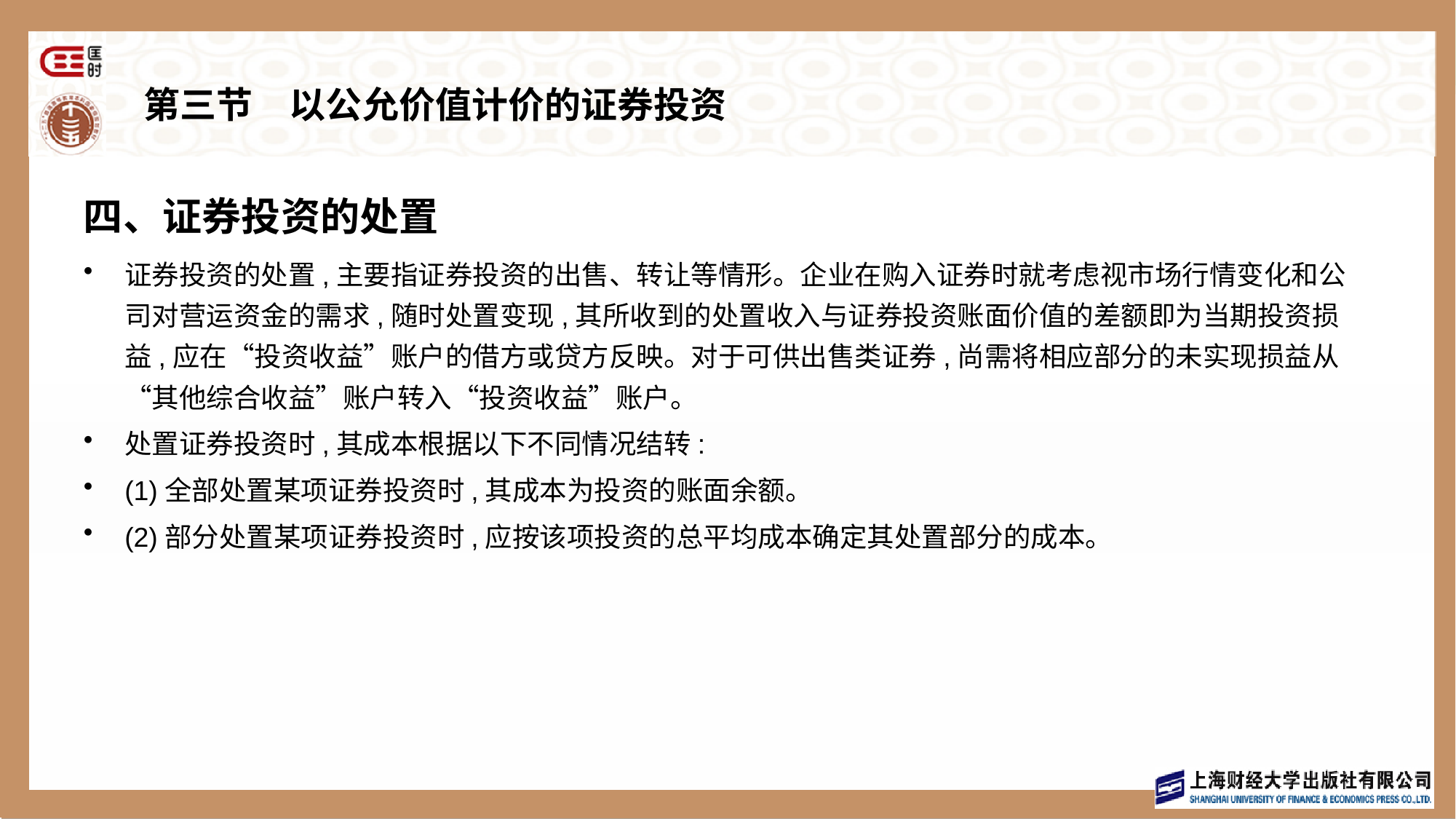

# 第三节　以公允价值计价的证券投资
四、证券投资的处置
证券投资的处置,主要指证券投资的出售、转让等情形。企业在购入证券时就考虑视市场行情变化和公司对营运资金的需求,随时处置变现,其所收到的处置收入与证券投资账面价值的差额即为当期投资损益,应在“投资收益”账户的借方或贷方反映。对于可供出售类证券,尚需将相应部分的未实现损益从“其他综合收益”账户转入“投资收益”账户。
处置证券投资时,其成本根据以下不同情况结转:
(1)全部处置某项证券投资时,其成本为投资的账面余额。
(2)部分处置某项证券投资时,应按该项投资的总平均成本确定其处置部分的成本。